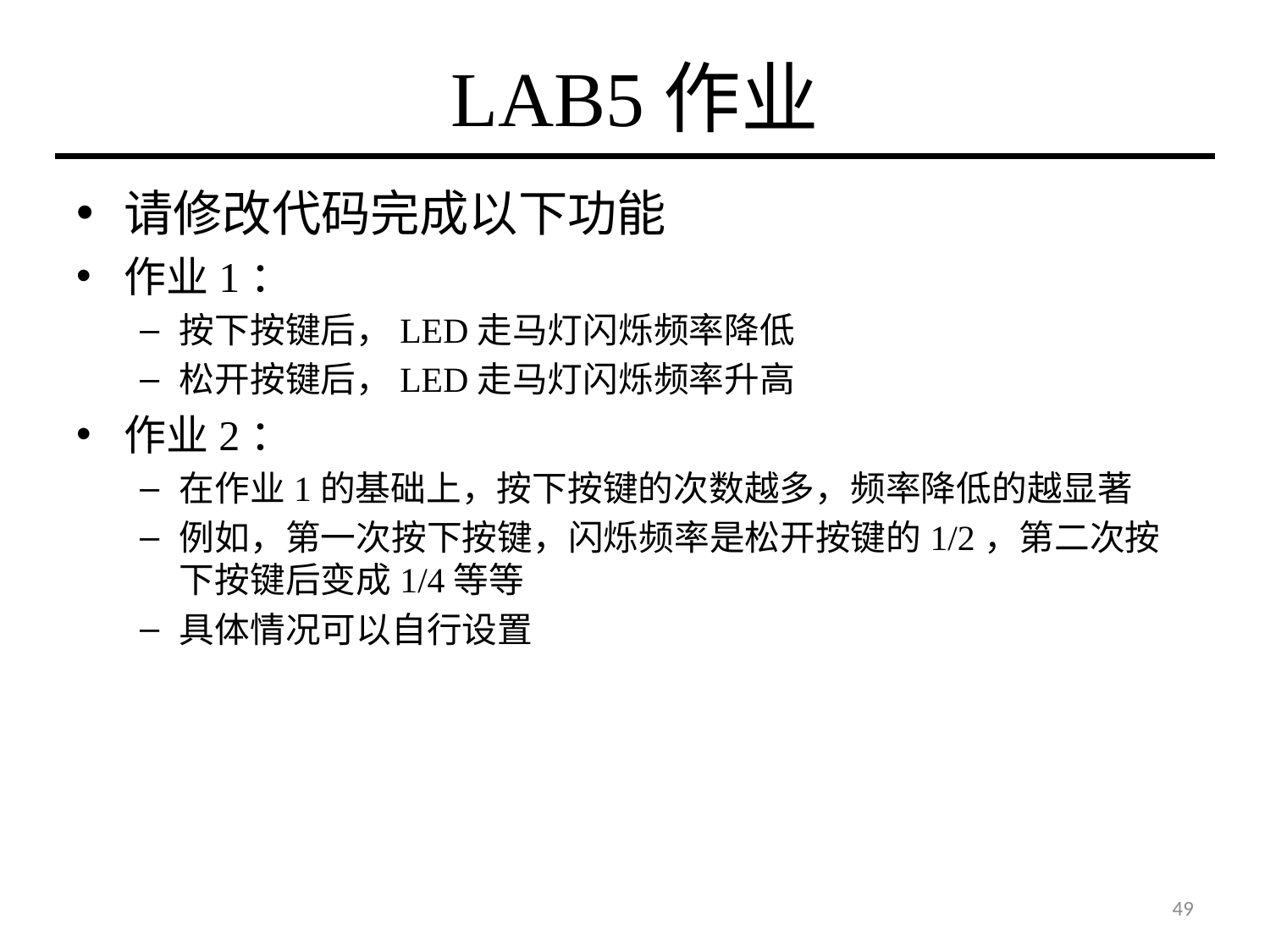

# LAB5作业
请修改代码完成以下功能
作业1：
按下按键后，LED走马灯闪烁频率降低
松开按键后，LED走马灯闪烁频率升高
作业2：
在作业1的基础上，按下按键的次数越多，频率降低的越显著
例如，第一次按下按键，闪烁频率是松开按键的1/2，第二次按下按键后变成1/4等等
具体情况可以自行设置

49